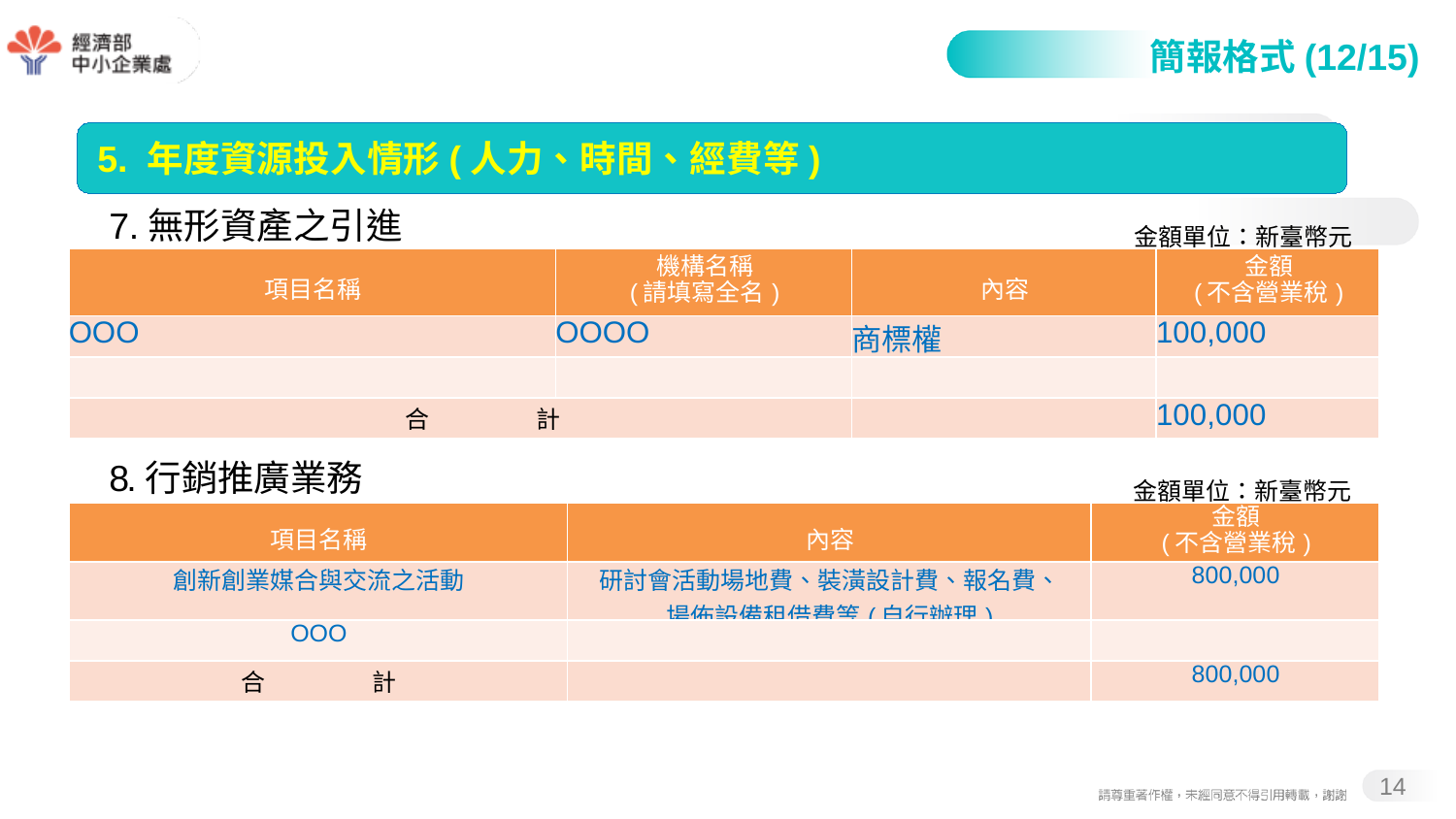

#
簡報格式(12/15)

5. 年度資源投入情形(人力、時間、經費等)
7.無形資產之引進費
金額單位：新臺幣元
| 項目名稱 | 機構名稱 (請填寫全名) | 內容 | 金額 (不含營業稅) |
| --- | --- | --- | --- |
| OOO | OOOO | 商標權 | 100,000 |
|  |  |  |  |
| 合 計 |  |  | 100,000 |
8.行銷推廣業務費
金額單位：新臺幣元
| 項目名稱 | 內容 | 金額 (不含營業稅) |
| --- | --- | --- |
| 創新創業媒合與交流之活動 | 研討會活動場地費、裝潢設計費、報名費、 場佈設備租借費等(自行辦理) | 800,000 |
| OOO |  |  |
| 合 計 |  | 800,000 |
14